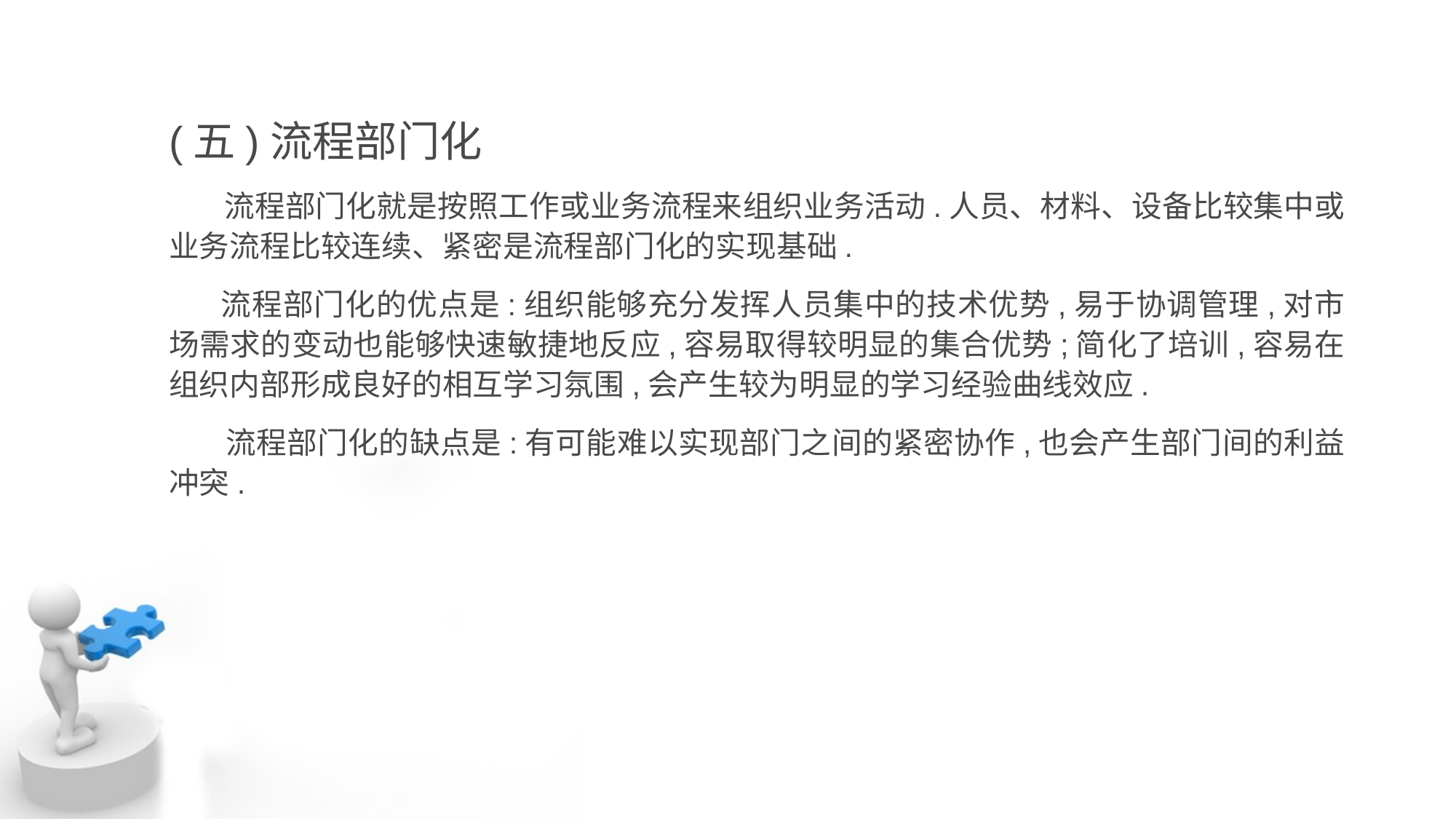

(五)流程部门化
       流程部门化就是按照工作或业务流程来组织业务活动.人员、材料、设备比较集中或 业务流程比较连续、紧密是流程部门化的实现基础.
      流程部门化的优点是:组织能够充分发挥人员集中的技术优势,易于协调管理,对市 场需求的变动也能够快速敏捷地反应,容易取得较明显的集合优势;简化了培训,容易在 组织内部形成良好的相互学习氛围,会产生较为明显的学习经验曲线效应.
       流程部门化的缺点是:有可能难以实现部门之间的紧密协作,也会产生部门间的利益 冲突.